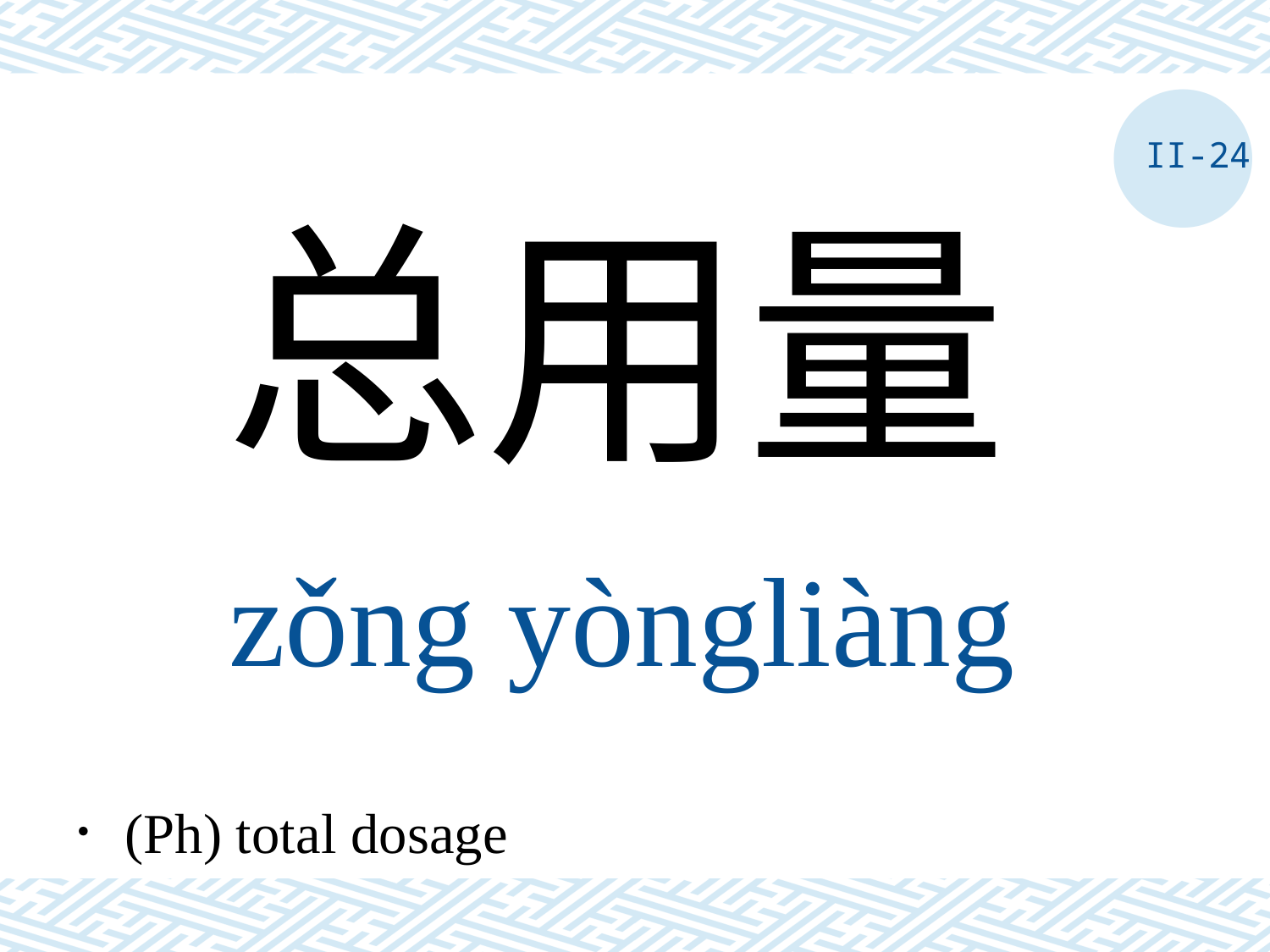

II-24

总用量
zǒng yòngliàng
．(Ph) total dosage